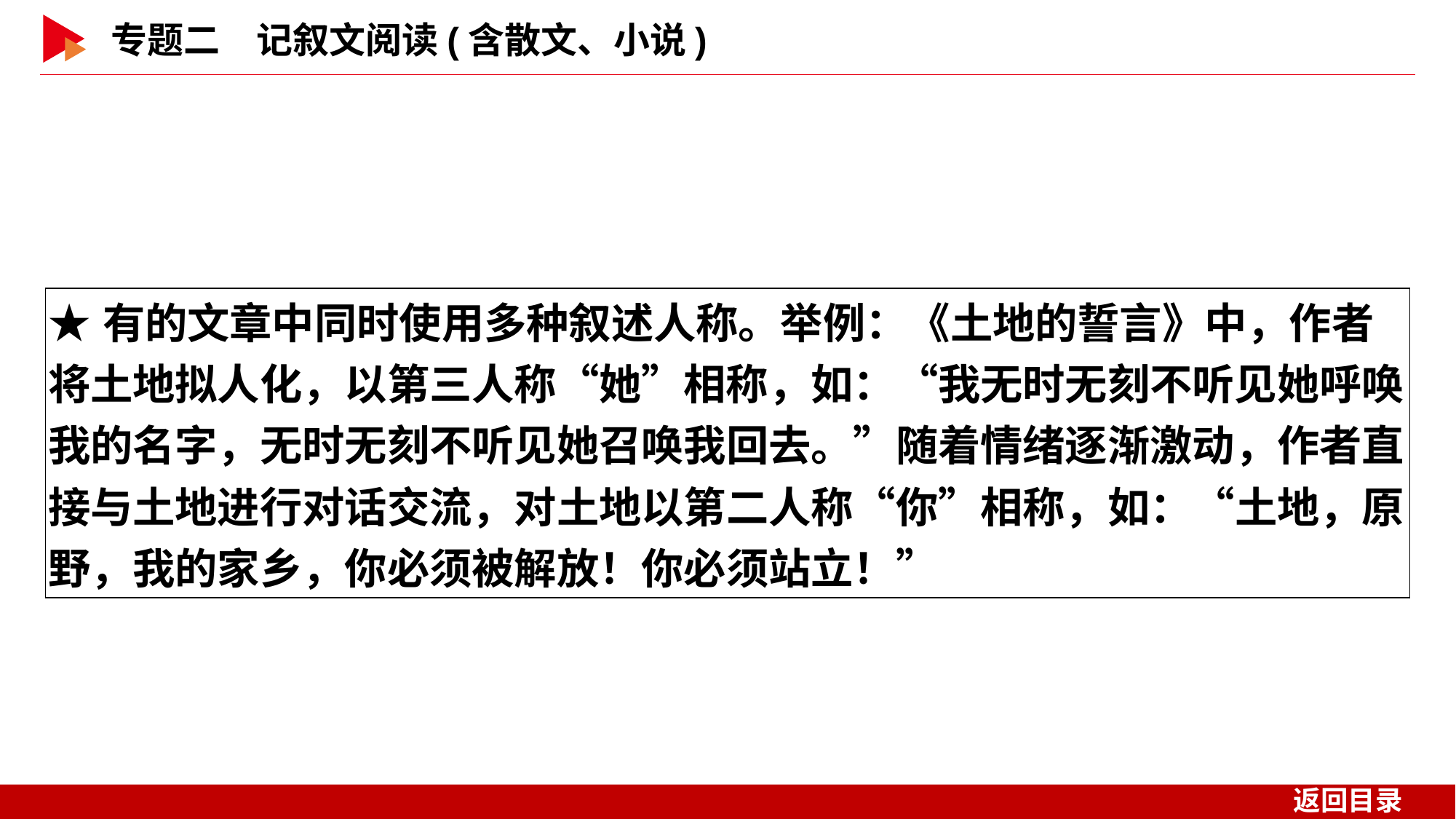

| ★有的文章中同时使用多种叙述人称。举例：《土地的誓言》中，作者将土地拟人化，以第三人称“她”相称，如：“我无时无刻不听见她呼唤我的名字，无时无刻不听见她召唤我回去。”随着情绪逐渐激动，作者直接与土地进行对话交流，对土地以第二人称“你”相称，如：“土地，原野，我的家乡，你必须被解放！你必须站立！” |
| --- |